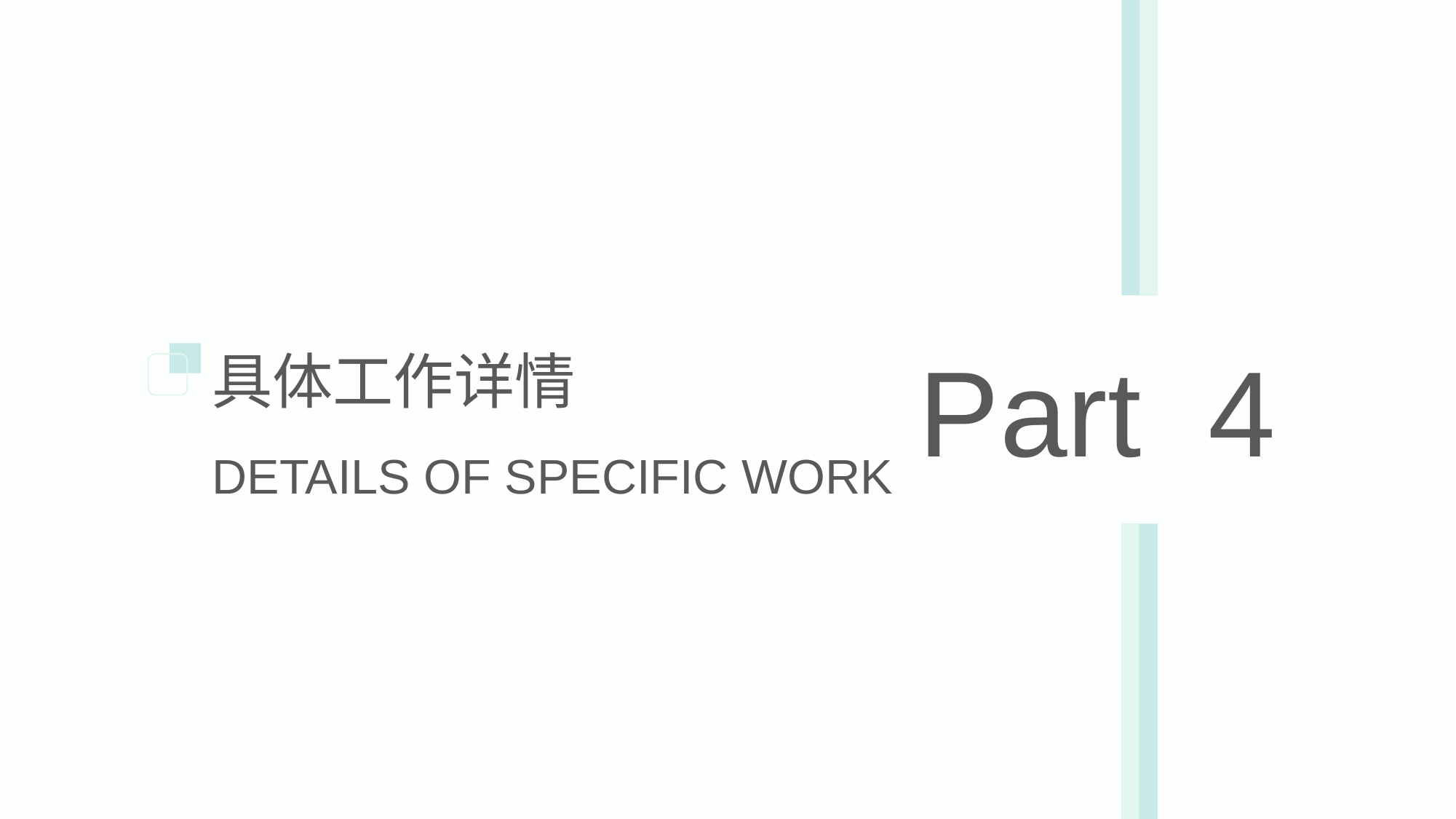

具体工作详情
DETAILS OF SPECIFIC WORK
Part  4